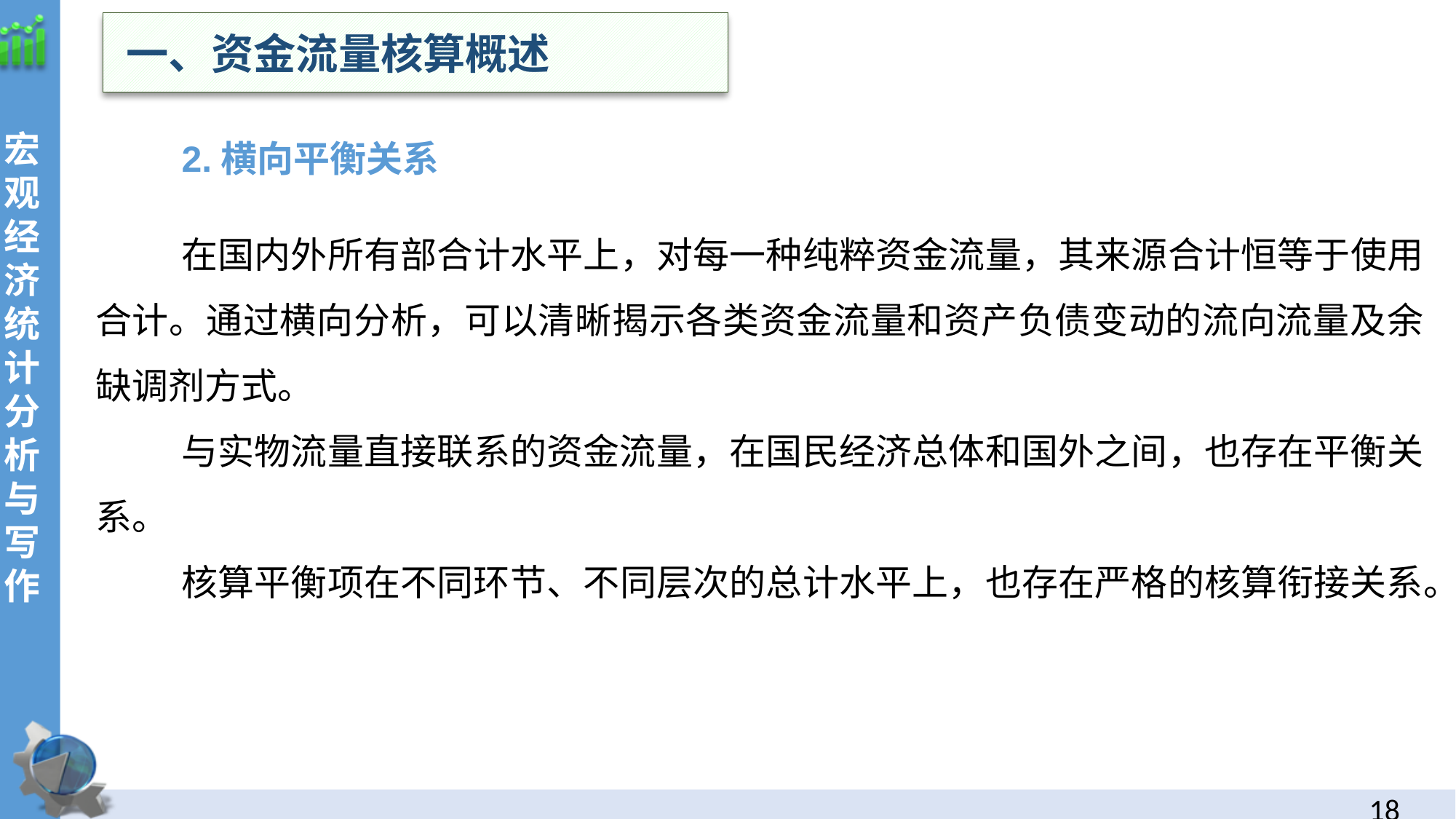

一、资金流量核算概述
 2.横向平衡关系
在国内外所有部合计水平上，对每一种纯粹资金流量，其来源合计恒等于使用合计。通过横向分析，可以清晰揭示各类资金流量和资产负债变动的流向流量及余缺调剂方式。
与实物流量直接联系的资金流量，在国民经济总体和国外之间，也存在平衡关系。
核算平衡项在不同环节、不同层次的总计水平上，也存在严格的核算衔接关系。

18